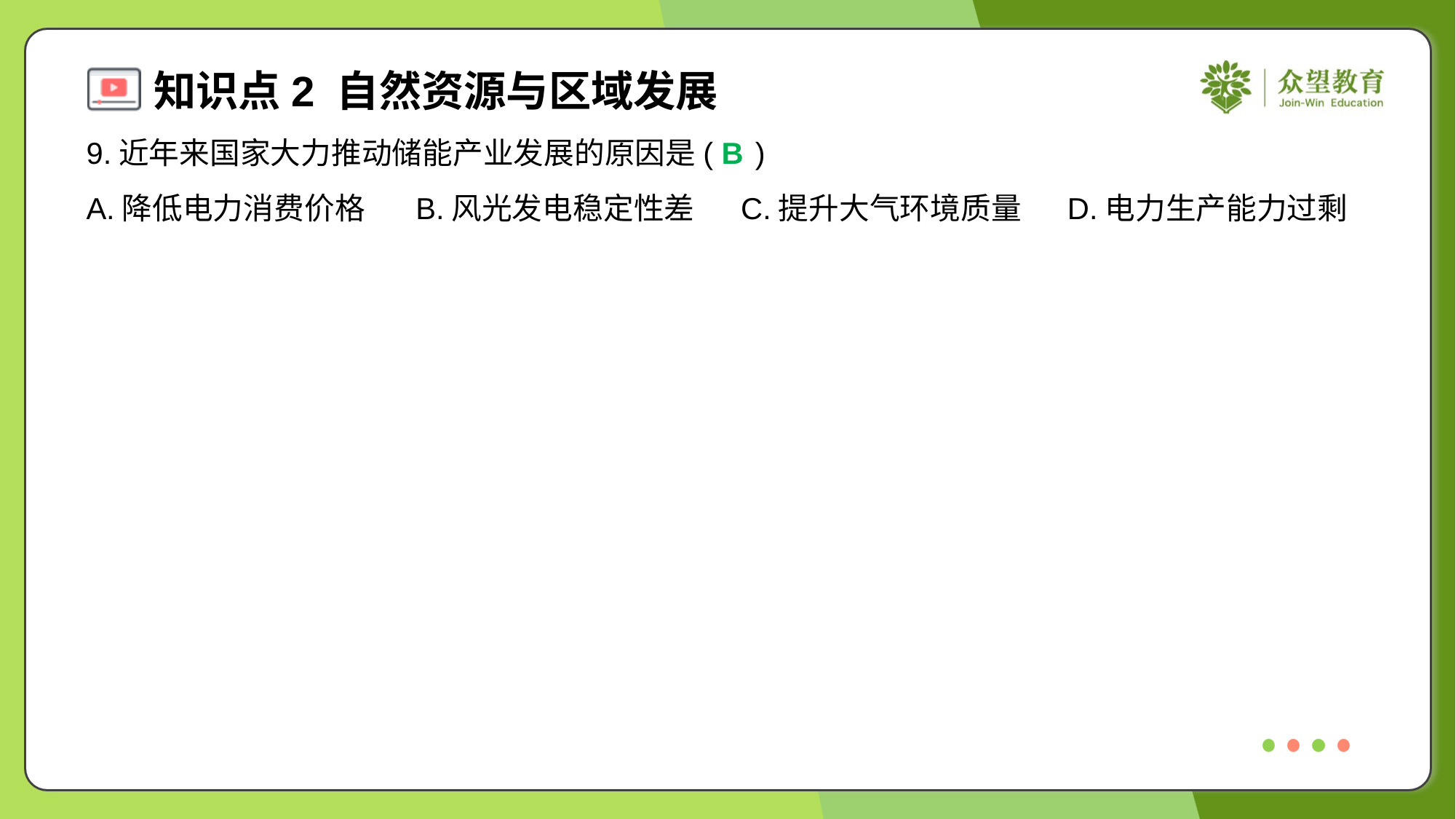

9.近年来国家大力推动储能产业发展的原因是(     )
B
A.降低电力消费价格	B.风光发电稳定性差	C.提升大气环境质量	D.电力生产能力过剩